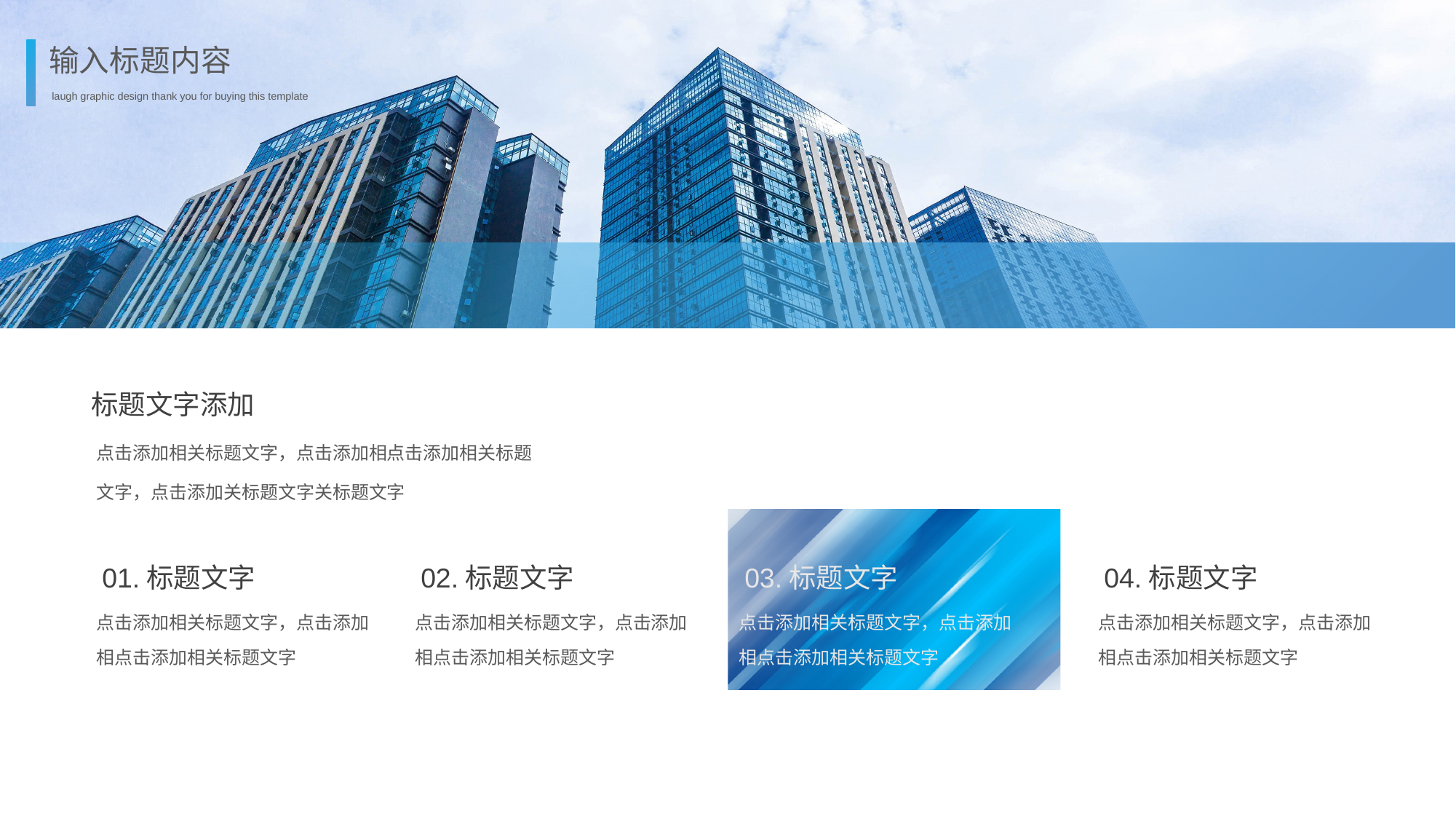

输入标题内容

laugh graphic design thank you for buying this template

标题文字添加
点击添加相关标题文字，点击添加相点击添加相关标题文字，点击添加关标题文字关标题文字

01.标题文字
点击添加相关标题文字，点击添加相点击添加相关标题文字
02.标题文字
点击添加相关标题文字，点击添加相点击添加相关标题文字
03.标题文字
点击添加相关标题文字，点击添加相点击添加相关标题文字
04.标题文字
点击添加相关标题文字，点击添加相点击添加相关标题文字